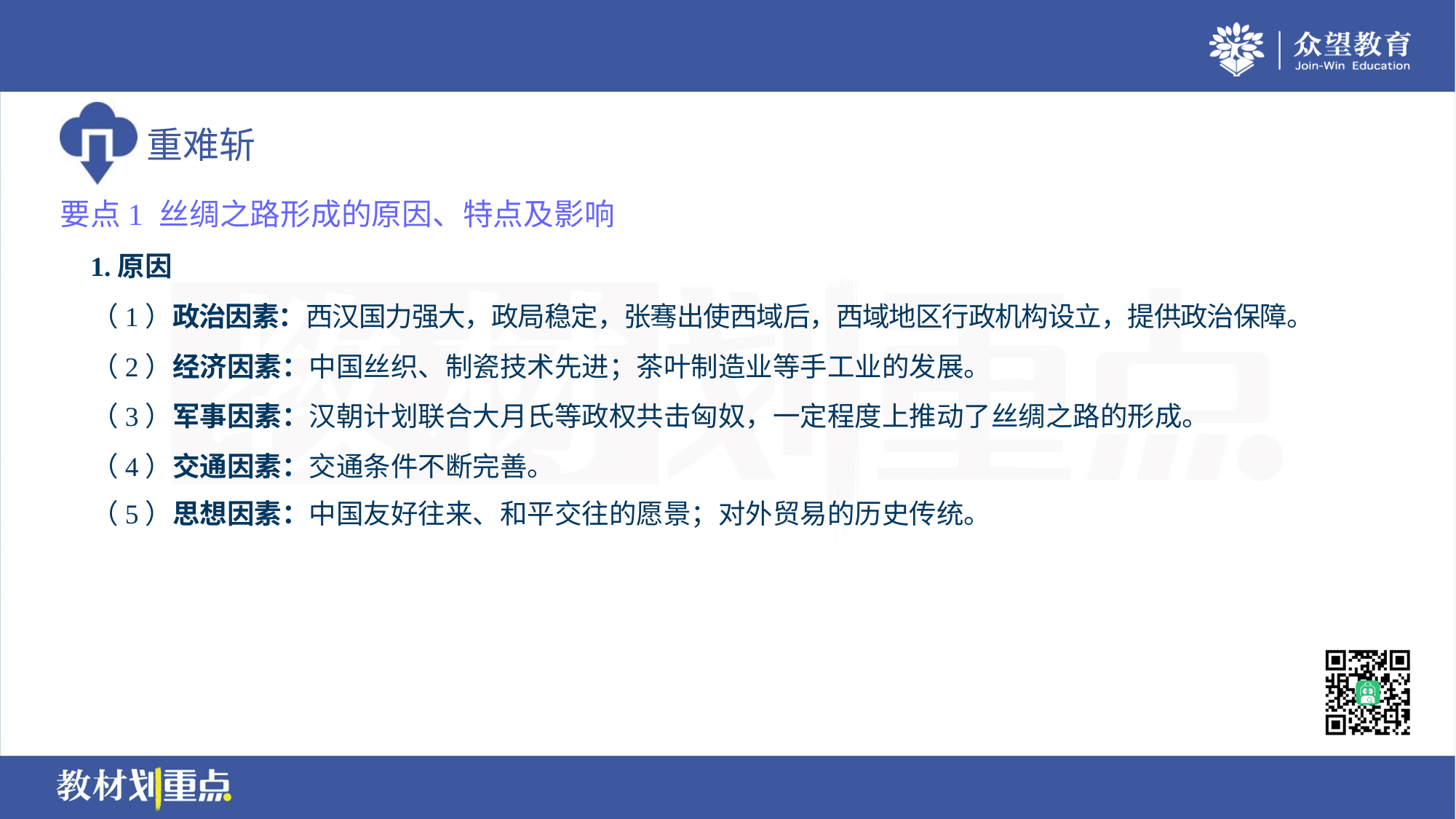

要点1 丝绸之路形成的原因、特点及影响
    1.原因
    （1）政治因素：西汉国力强大，政局稳定，张骞出使西域后，西域地区行政机构设立，提供政治保障。
    （2）经济因素：中国丝织、制瓷技术先进；茶叶制造业等手工业的发展。
    （3）军事因素：汉朝计划联合大月氏等政权共击匈奴，一定程度上推动了丝绸之路的形成。
    （4）交通因素：交通条件不断完善。
    （5）思想因素：中国友好往来、和平交往的愿景；对外贸易的历史传统。